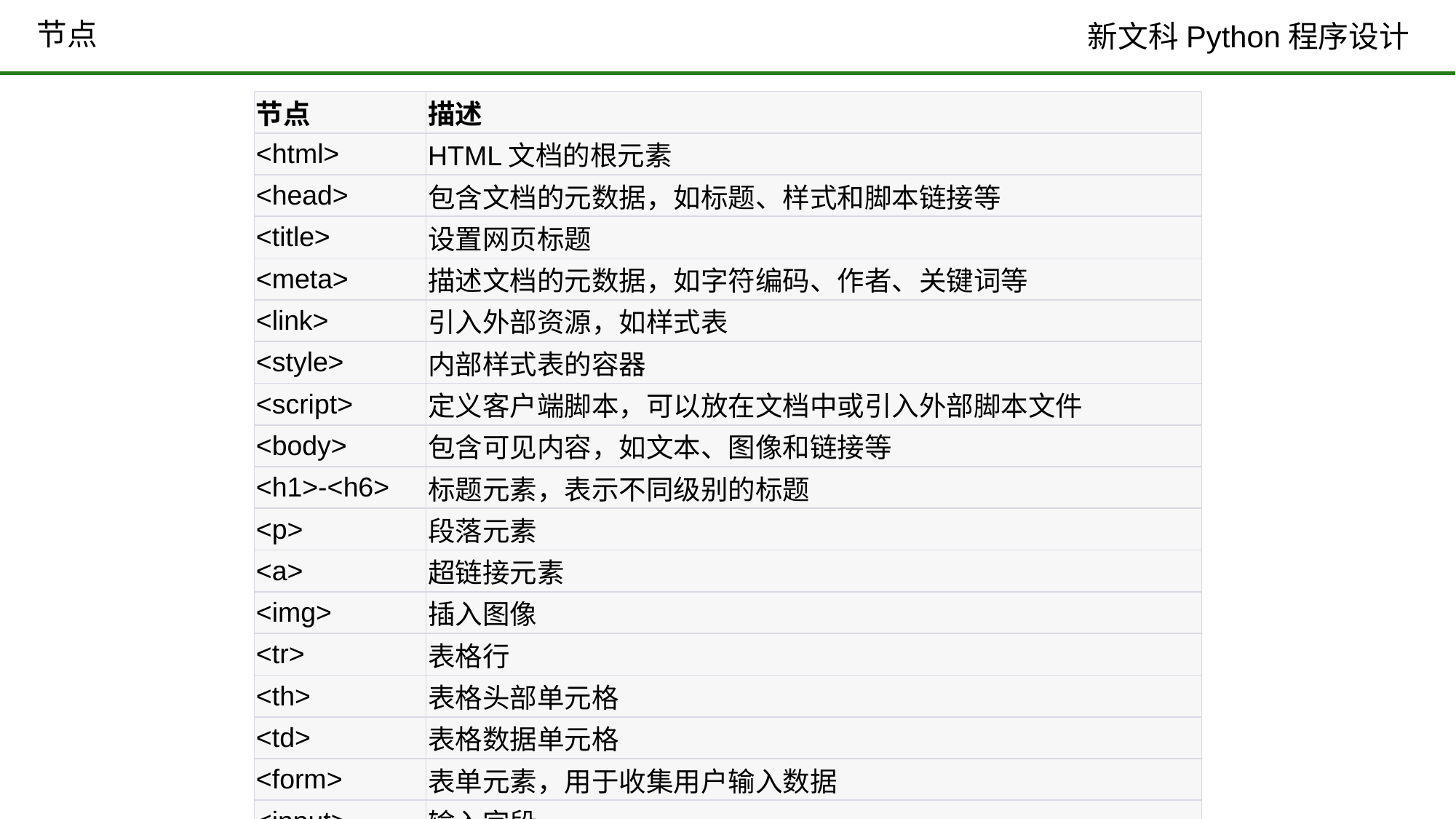

# 节点
| 节点 | 描述 |
| --- | --- |
| <html> | HTML文档的根元素 |
| <head> | 包含文档的元数据，如标题、样式和脚本链接等 |
| <title> | 设置网页标题 |
| <meta> | 描述文档的元数据，如字符编码、作者、关键词等 |
| <link> | 引入外部资源，如样式表 |
| <style> | 内部样式表的容器 |
| <script> | 定义客户端脚本，可以放在文档中或引入外部脚本文件 |
| <body> | 包含可见内容，如文本、图像和链接等 |
| <h1>-<h6> | 标题元素，表示不同级别的标题 |
| <p> | 段落元素 |
| <a> | 超链接元素 |
| <img> | 插入图像 |
| <tr> | 表格行 |
| <th> | 表格头部单元格 |
| <td> | 表格数据单元格 |
| <form> | 表单元素，用于收集用户输入数据 |
| <input> | 输入字段 |
| <textarea> | 多行文本输入字段 |
| <button> | 按钮元素 |